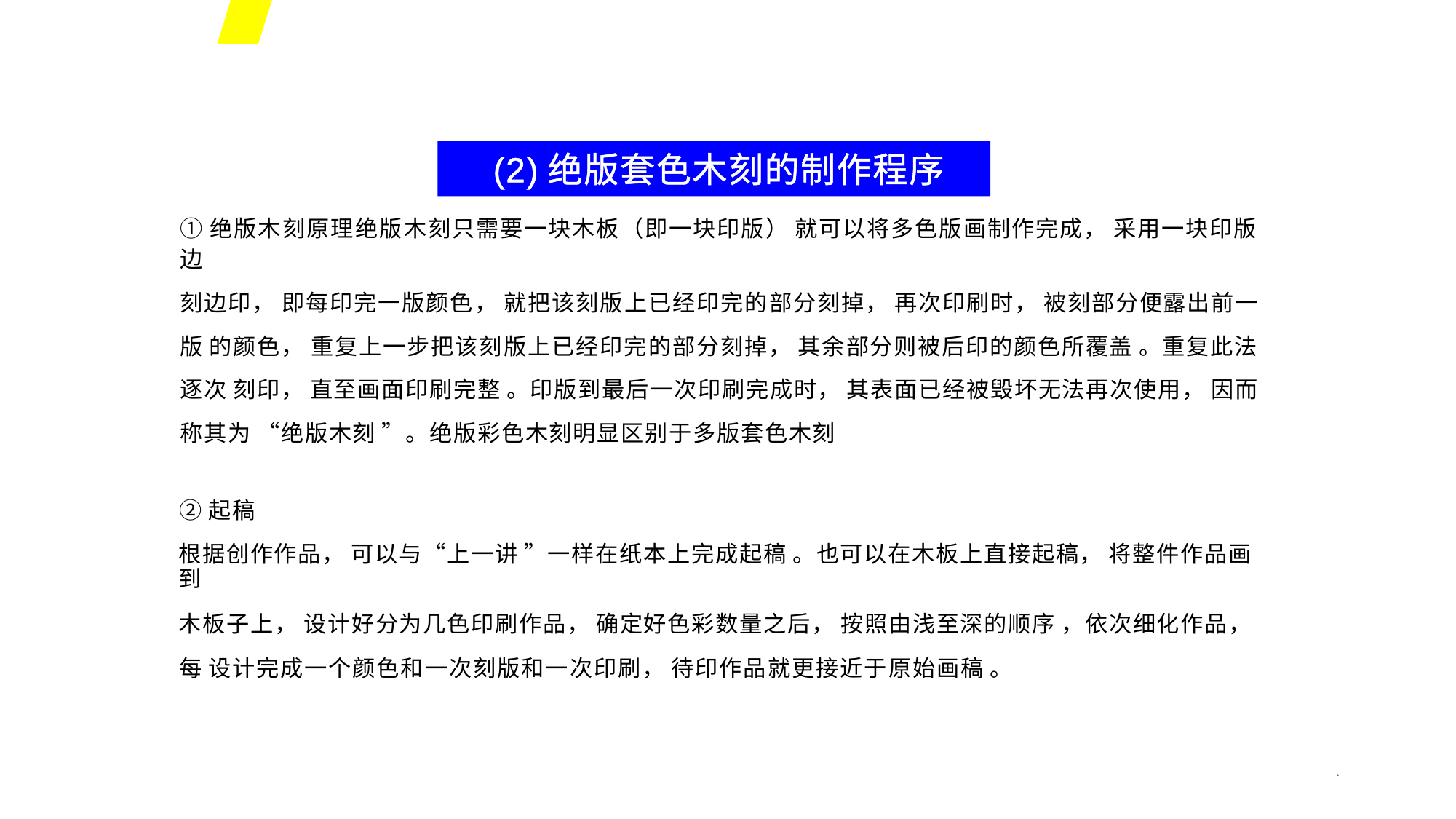

(2)绝版套色木刻的制作程序

①绝版木刻原理绝版木刻只需要一块木板（即一块印版） 就可以将多色版画制作完成， 采用一块印版边
刻边印， 即每印完一版颜色， 就把该刻版上已经印完的部分刻掉， 再次印刷时， 被刻部分便露出前一版 的颜色， 重复上一步把该刻版上已经印完的部分刻掉， 其余部分则被后印的颜色所覆盖 。重复此法逐次 刻印， 直至画面印刷完整 。印版到最后一次印刷完成时， 其表面已经被毁坏无法再次使用， 因而称其为 “绝版木刻 ”。绝版彩色木刻明显区别于多版套色木刻

②起稿
根据创作作品， 可以与“上一讲 ”一样在纸本上完成起稿 。也可以在木板上直接起稿， 将整件作品画到
木板子上， 设计好分为几色印刷作品， 确定好色彩数量之后， 按照由浅至深的顺序 ，依次细化作品， 每 设计完成一个颜色和一次刻版和一次印刷， 待印作品就更接近于原始画稿 。

*